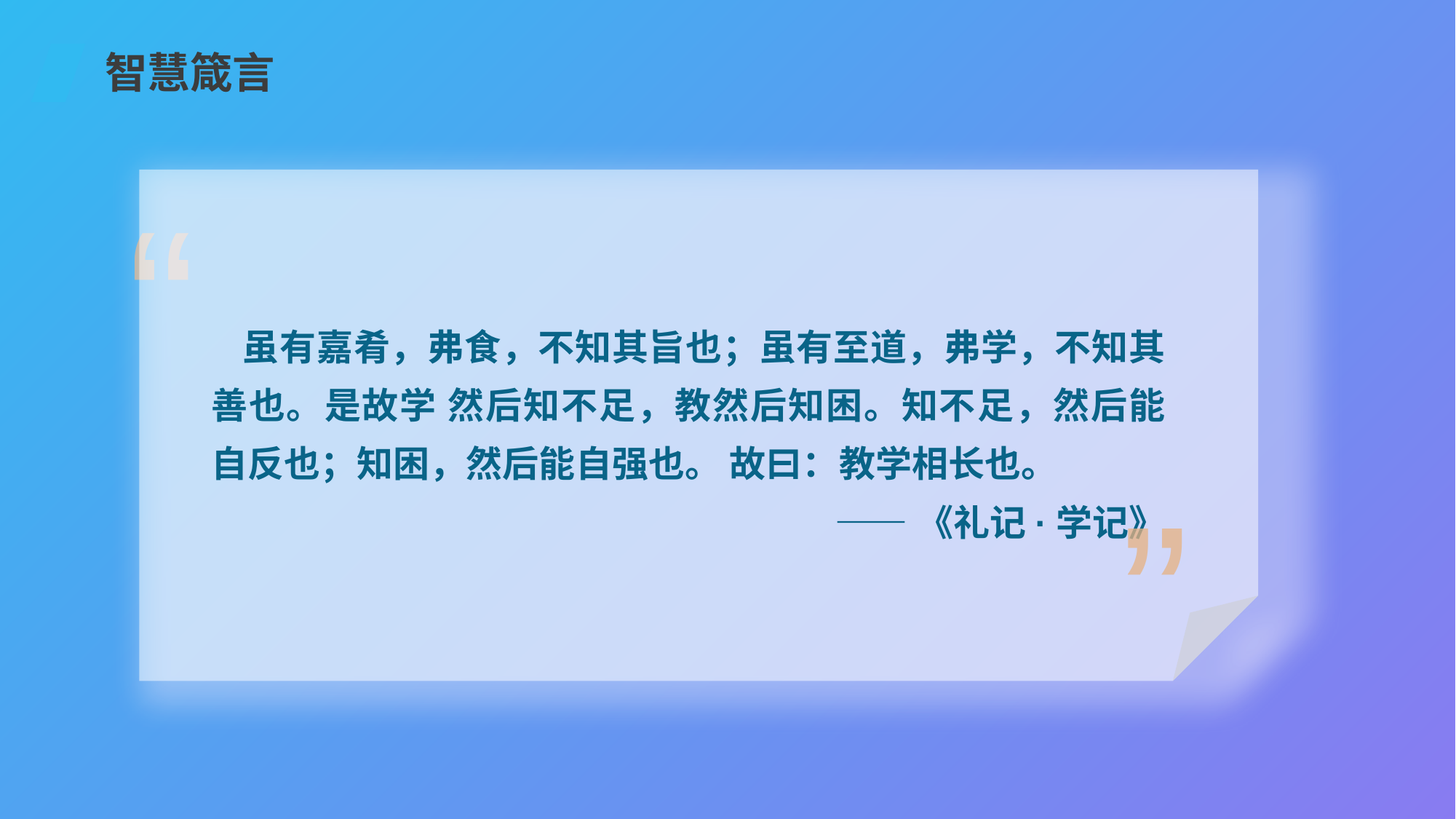

智慧箴言
“

虽有嘉肴，弗食，不知其旨也；虽有至道，弗学，不知其善也。是故学 然后知不足，教然后知困。知不足，然后能自反也；知困，然后能自强也。 故曰：教学相长也。
——《礼记·学记》

”